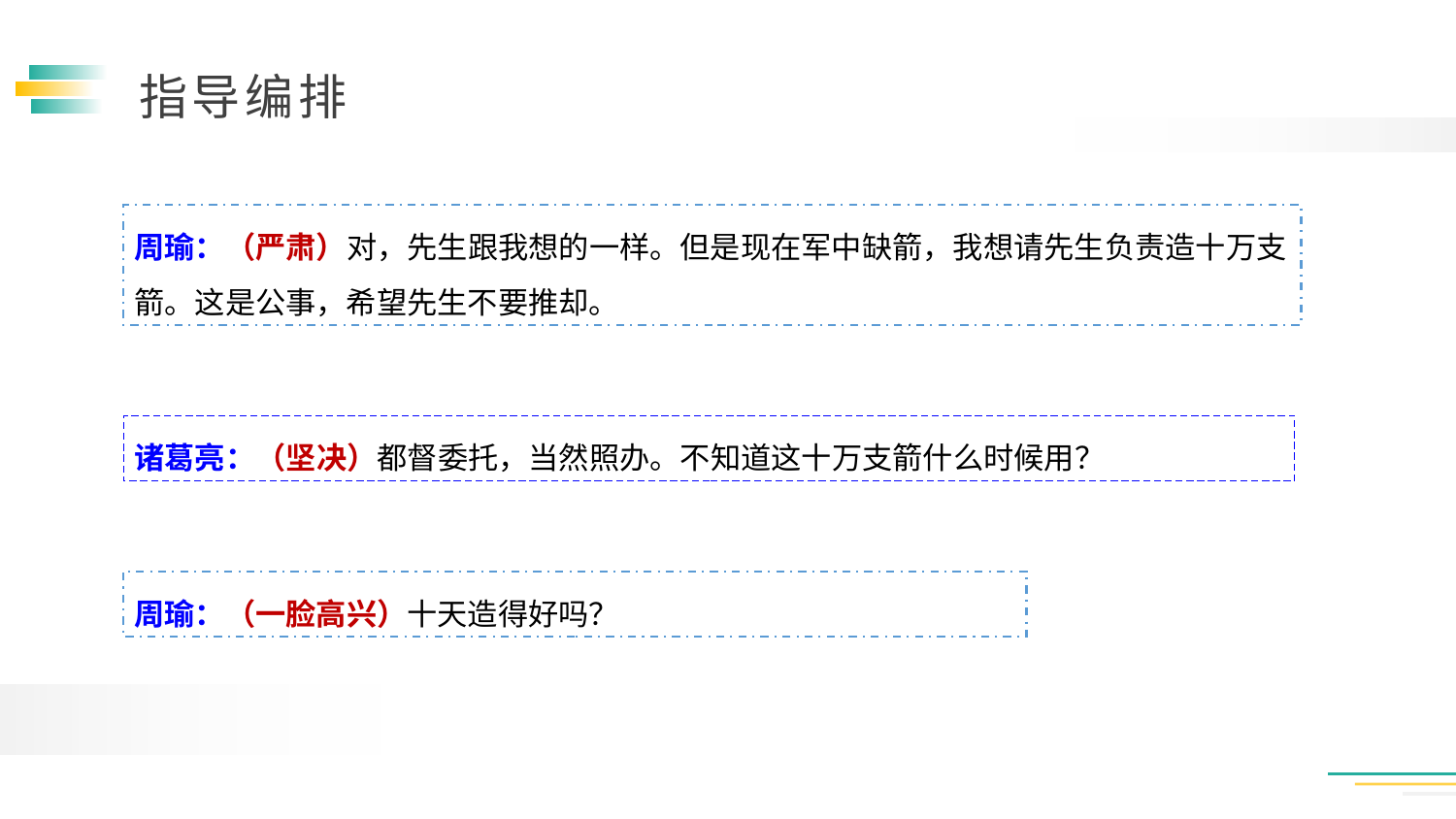

周瑜：（严肃）对，先生跟我想的一样。但是现在军中缺箭，我想请先生负责造十万支箭。这是公事，希望先生不要推却。
诸葛亮：（坚决）都督委托，当然照办。不知道这十万支箭什么时候用？
周瑜：（一脸高兴）十天造得好吗？